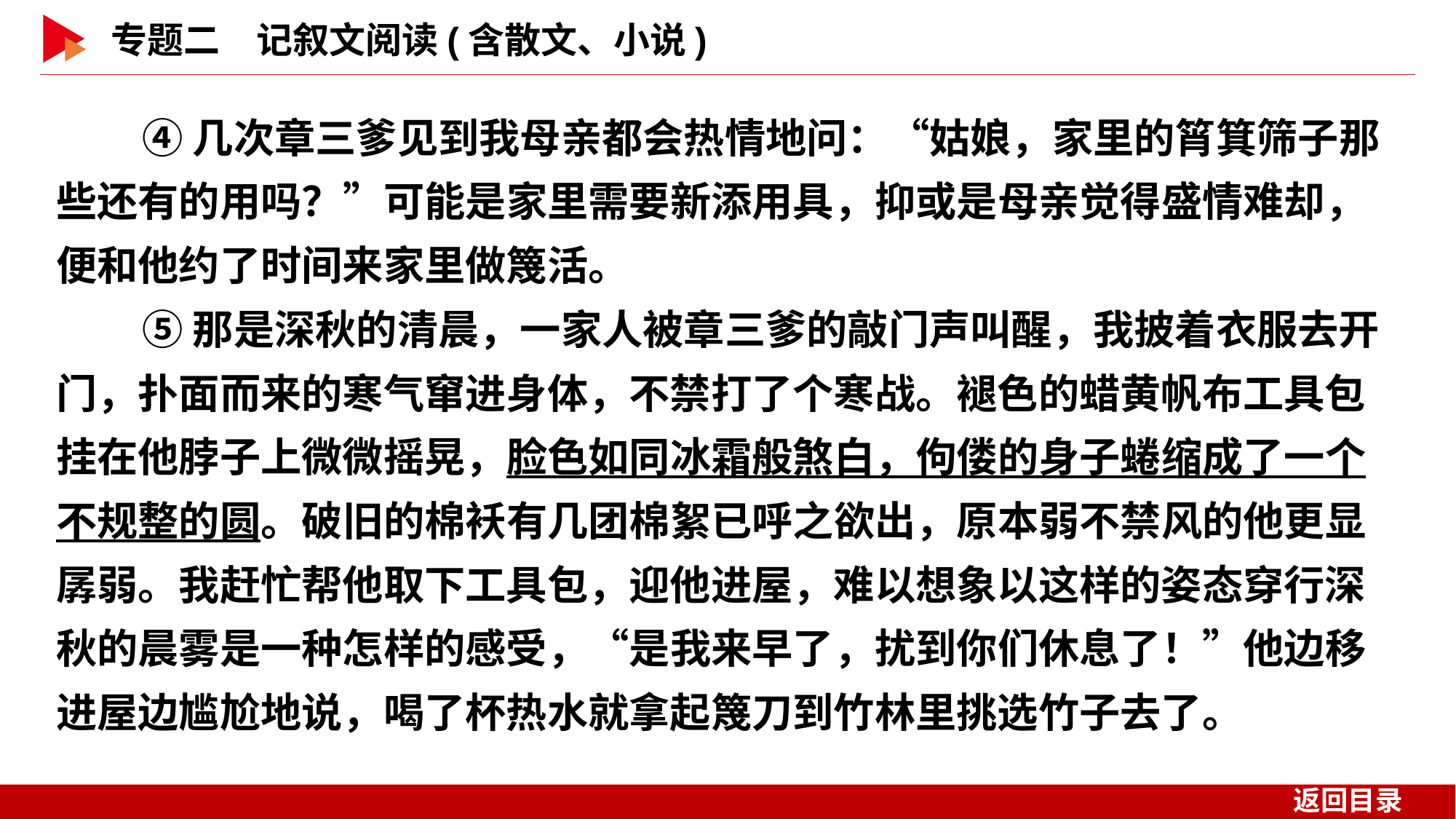

④几次章三爹见到我母亲都会热情地问：“姑娘，家里的筲箕筛子那些还有的用吗？”可能是家里需要新添用具，抑或是母亲觉得盛情难却，便和他约了时间来家里做篾活。
⑤那是深秋的清晨，一家人被章三爹的敲门声叫醒，我披着衣服去开门，扑面而来的寒气窜进身体，不禁打了个寒战。褪色的蜡黄帆布工具包挂在他脖子上微微摇晃，脸色如同冰霜般煞白，佝偻的身子蜷缩成了一个不规整的圆。破旧的棉袄有几团棉絮已呼之欲出，原本弱不禁风的他更显孱弱。我赶忙帮他取下工具包，迎他进屋，难以想象以这样的姿态穿行深秋的晨雾是一种怎样的感受，“是我来早了，扰到你们休息了！”他边移进屋边尴尬地说，喝了杯热水就拿起篾刀到竹林里挑选竹子去了。